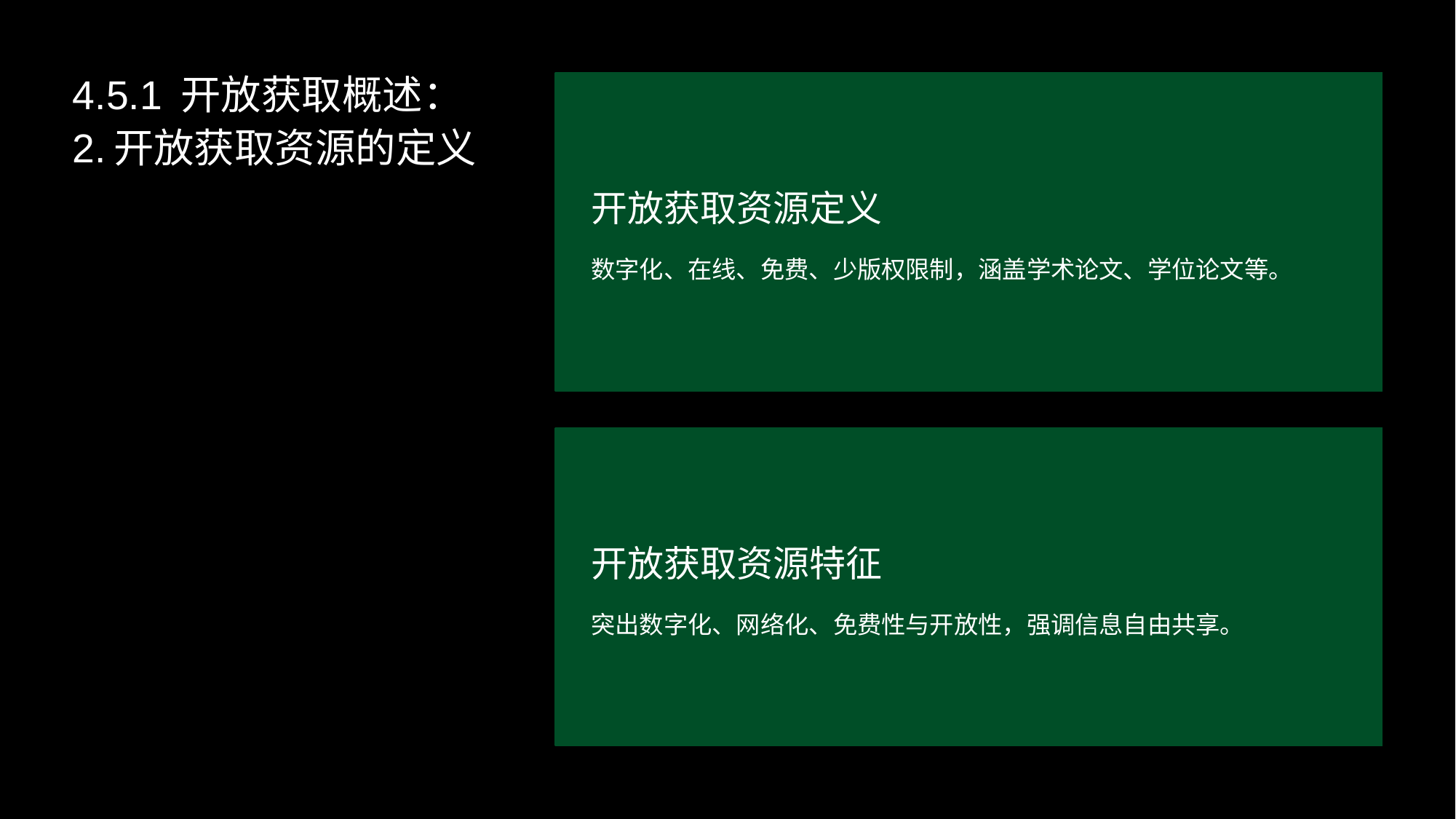

4.5.1 开放获取概述：2.开放获取资源的定义

开放获取资源定义
数字化、在线、免费、少版权限制，涵盖学术论文、学位论文等。

开放获取资源特征
突出数字化、网络化、免费性与开放性，强调信息自由共享。